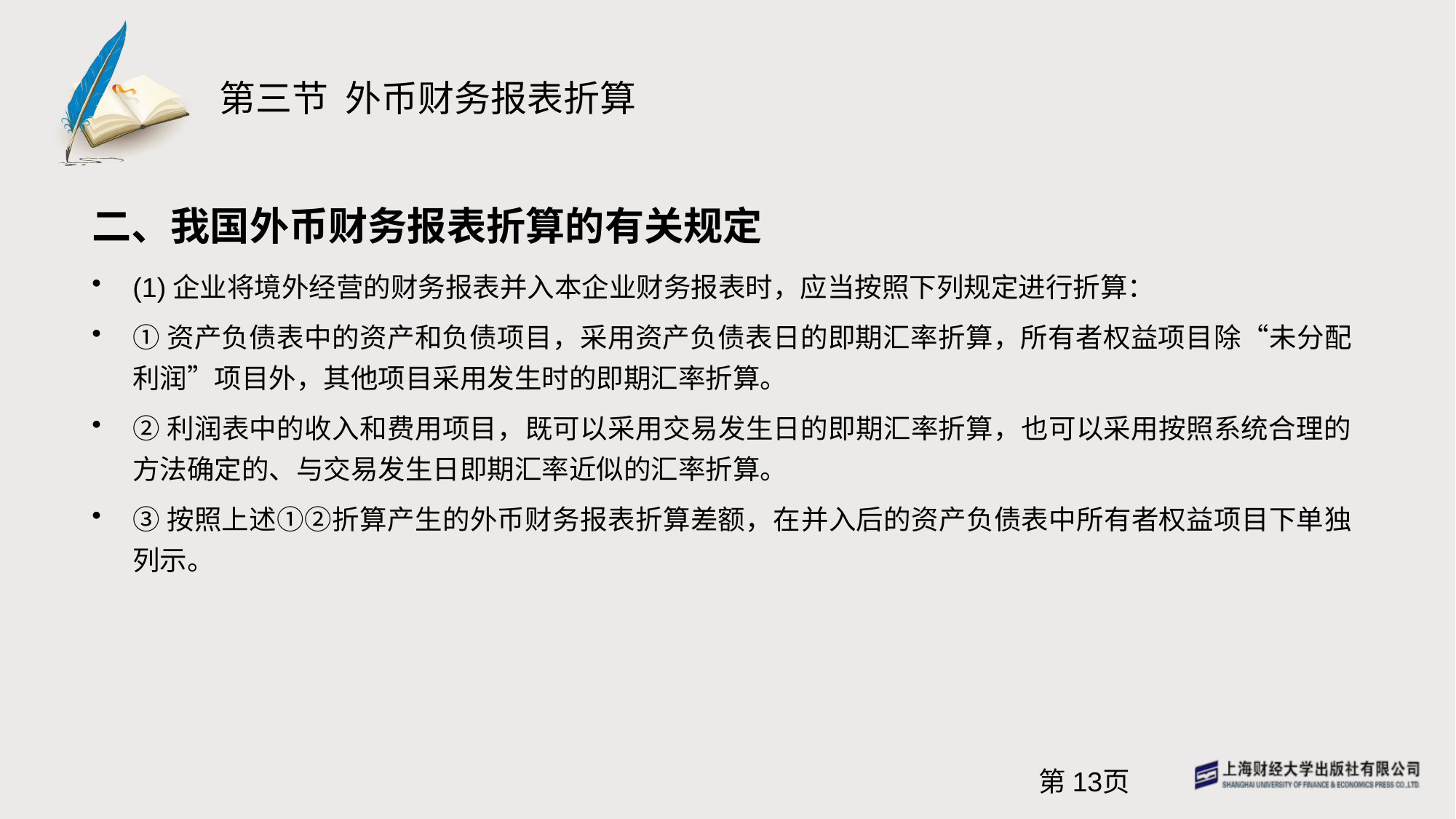

# 第三节  外币财务报表折算
二、我国外币财务报表折算的有关规定
(1)企业将境外经营的财务报表并入本企业财务报表时，应当按照下列规定进行折算：
①资产负债表中的资产和负债项目，采用资产负债表日的即期汇率折算，所有者权益项目除“未分配利润”项目外，其他项目采用发生时的即期汇率折算。
②利润表中的收入和费用项目，既可以采用交易发生日的即期汇率折算，也可以采用按照系统合理的方法确定的、与交易发生日即期汇率近似的汇率折算。
③按照上述①②折算产生的外币财务报表折算差额，在并入后的资产负债表中所有者权益项目下单独列示。

13